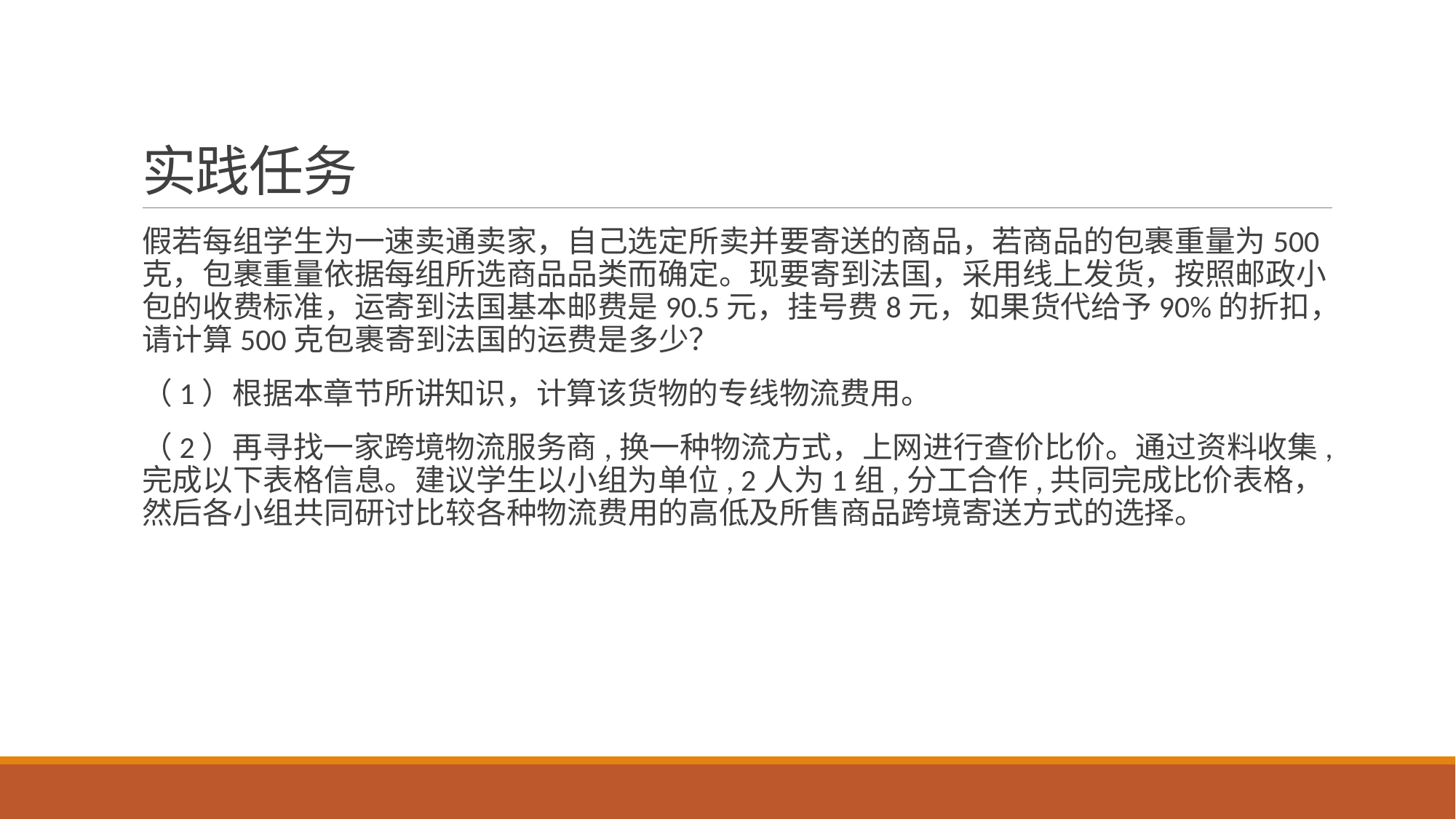

# 实践任务
假若每组学生为一速卖通卖家，自己选定所卖并要寄送的商品，若商品的包裹重量为500克，包裹重量依据每组所选商品品类而确定。现要寄到法国，采用线上发货，按照邮政小包的收费标准，运寄到法国基本邮费是90.5元，挂号费8元，如果货代给予90%的折扣，请计算500克包裹寄到法国的运费是多少？
（1）根据本章节所讲知识，计算该货物的专线物流费用。
（2）再寻找一家跨境物流服务商,换一种物流方式，上网进行查价比价。通过资料收集,完成以下表格信息。建议学生以小组为单位, 2人为1组,分工合作,共同完成比价表格，然后各小组共同研讨比较各种物流费用的高低及所售商品跨境寄送方式的选择。